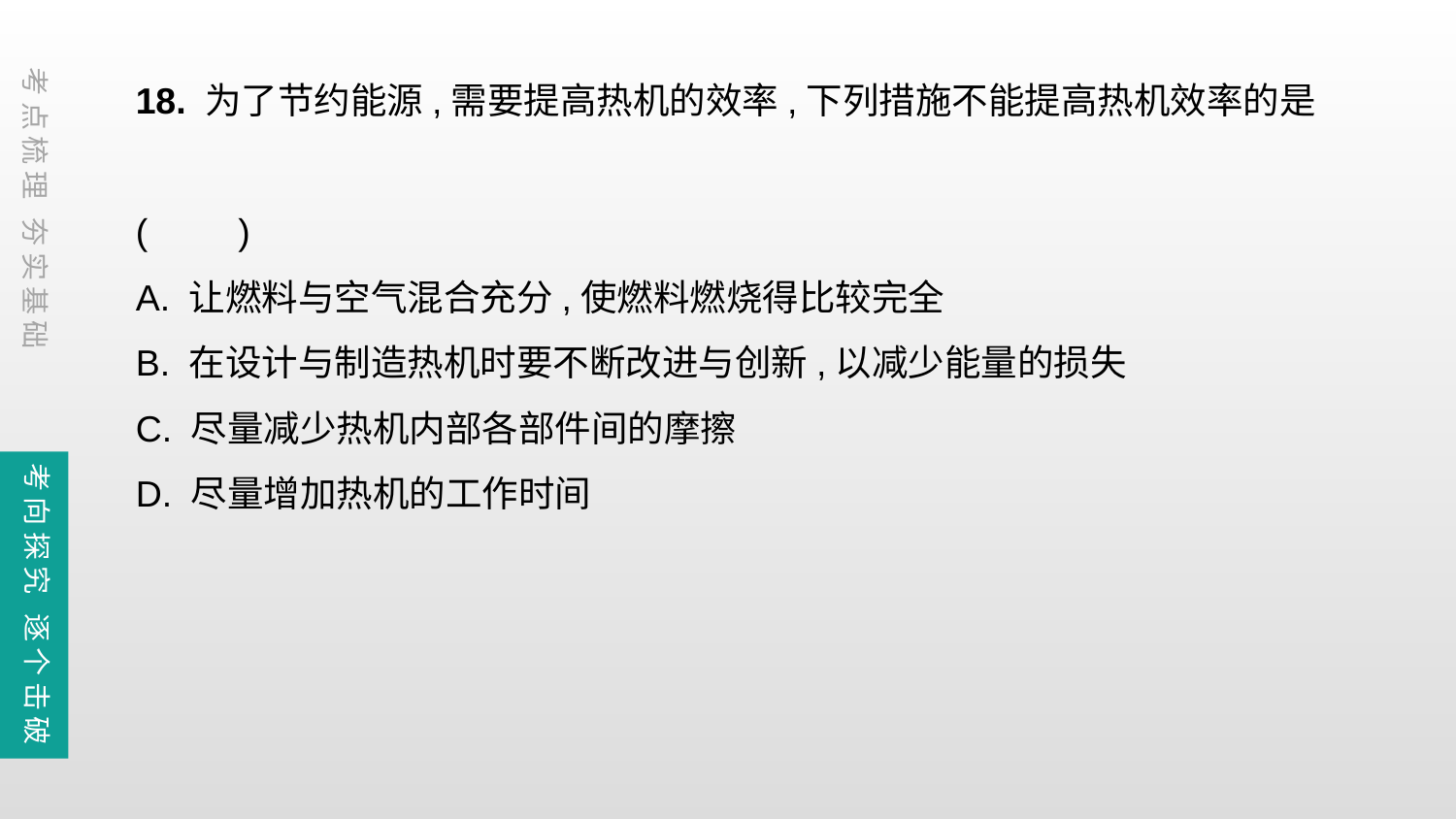

18. 为了节约能源,需要提高热机的效率,下列措施不能提高热机效率的是
(　　)
A. 让燃料与空气混合充分,使燃料燃烧得比较完全
B. 在设计与制造热机时要不断改进与创新,以减少能量的损失
C. 尽量减少热机内部各部件间的摩擦
D. 尽量增加热机的工作时间
考点梳理 夯实基础

考向探究 逐个击破